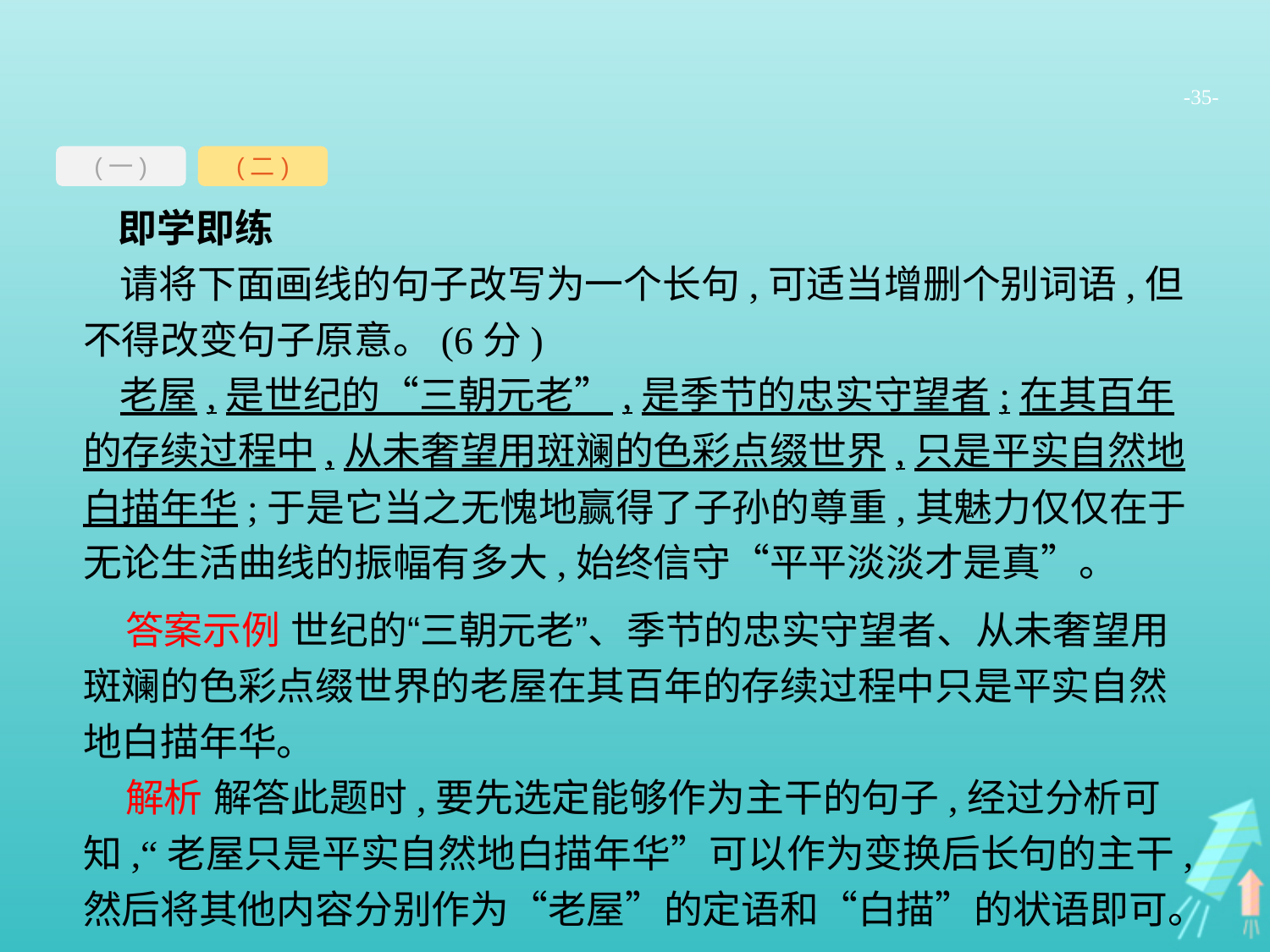

-35-
(一)
(二)
即学即练
请将下面画线的句子改写为一个长句,可适当增删个别词语,但不得改变句子原意。(6分)
老屋,是世纪的“三朝元老”,是季节的忠实守望者;在其百年的存续过程中,从未奢望用斑斓的色彩点缀世界,只是平实自然地白描年华;于是它当之无愧地赢得了子孙的尊重,其魅力仅仅在于无论生活曲线的振幅有多大,始终信守“平平淡淡才是真”。
答案示例 世纪的“三朝元老”、季节的忠实守望者、从未奢望用斑斓的色彩点缀世界的老屋在其百年的存续过程中只是平实自然地白描年华。
解析 解答此题时,要先选定能够作为主干的句子,经过分析可知,“老屋只是平实自然地白描年华”可以作为变换后长句的主干,然后将其他内容分别作为“老屋”的定语和“白描”的状语即可。